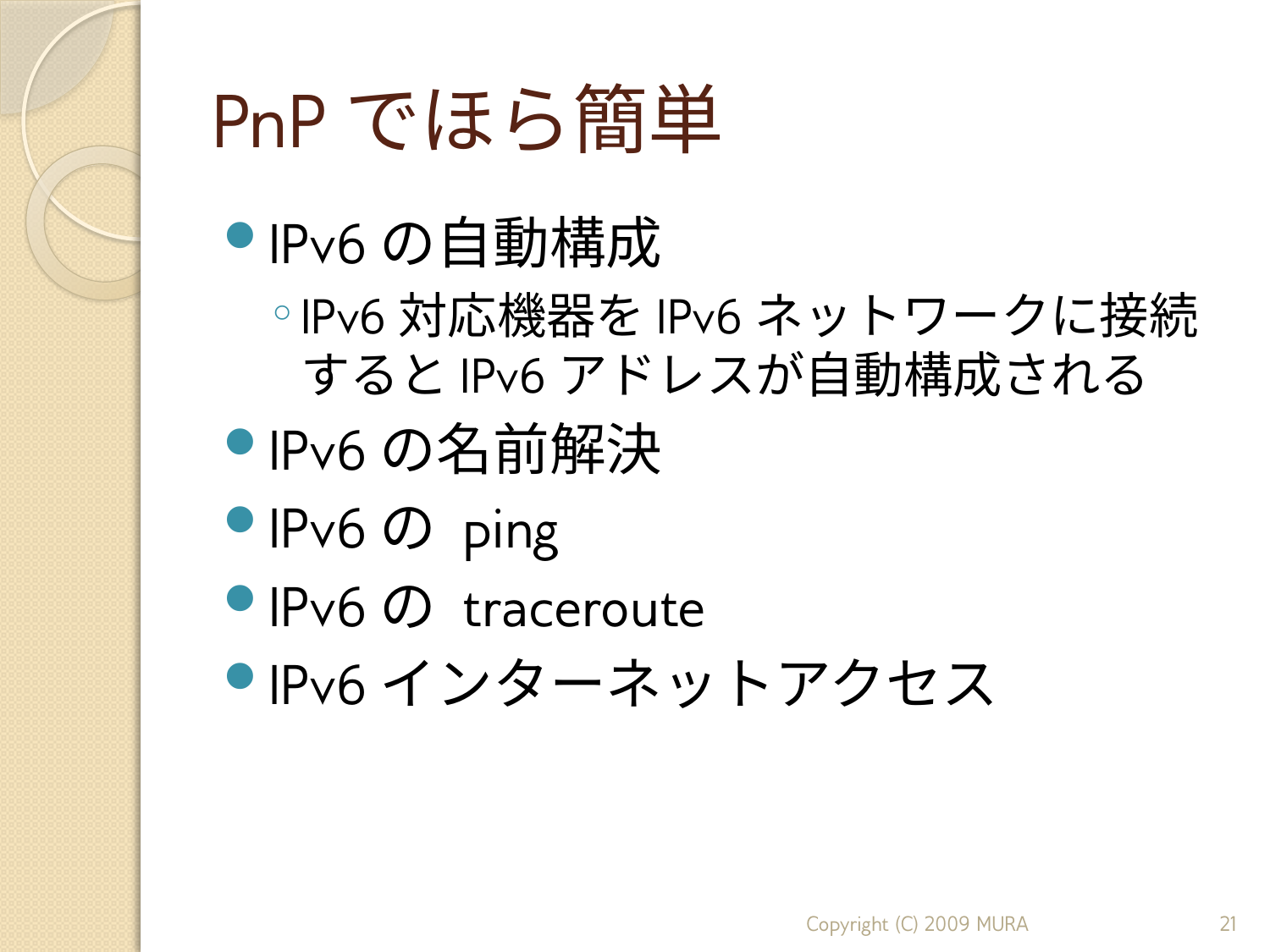

# PnPでほら簡単
IPv6の自動構成
IPv6対応機器をIPv6ネットワークに接続するとIPv6アドレスが自動構成される
IPv6の名前解決
IPv6の ping
IPv6の traceroute
IPv6インターネットアクセス

Copyright (C) 2009 MURA
21